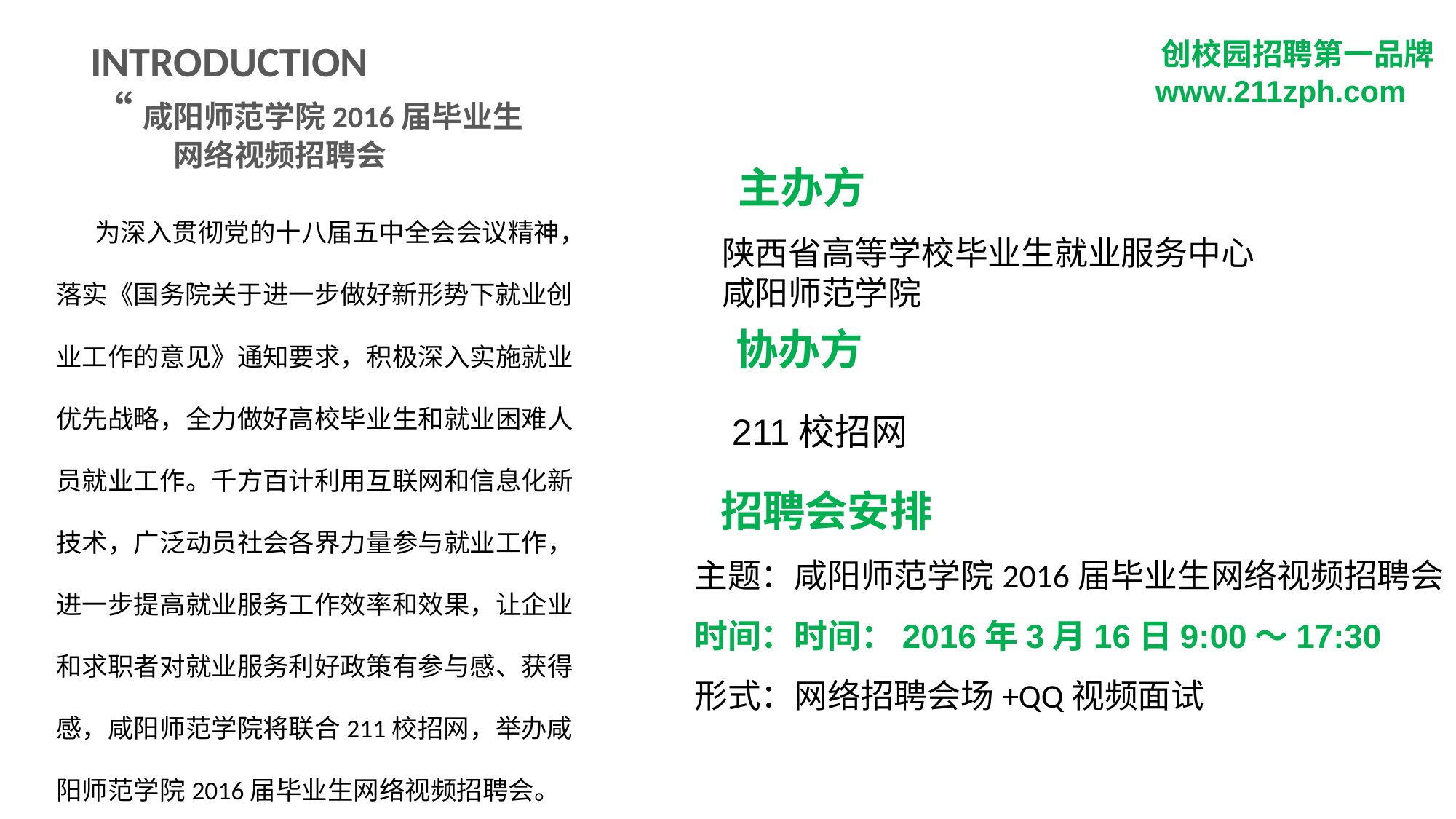

INTRODUCTION
“咸阳师范学院2016届毕业生
           网络视频招聘会
 创校园招聘第一品牌
 www.211zph.com
主办方
      为深入贯彻党的十八届五中全会会议精神，落实《国务院关于进一步做好新形势下就业创业工作的意见》通知要求，积极深入实施就业优先战略，全力做好高校毕业生和就业困难人员就业工作。千方百计利用互联网和信息化新技术，广泛动员社会各界力量参与就业工作，进一步提高就业服务工作效率和效果，让企业和求职者对就业服务利好政策有参与感、获得感，咸阳师范学院将联合211校招网，举办咸阳师范学院2016届毕业生网络视频招聘会。

陕西省高等学校毕业生就业服务中心
咸阳师范学院
协办方
211校招网
招聘会安排
主题：咸阳师范学院2016届毕业生网络视频招聘会
时间：时间：2016年3月16日9:00～17:30
形式：网络招聘会场+QQ视频面试